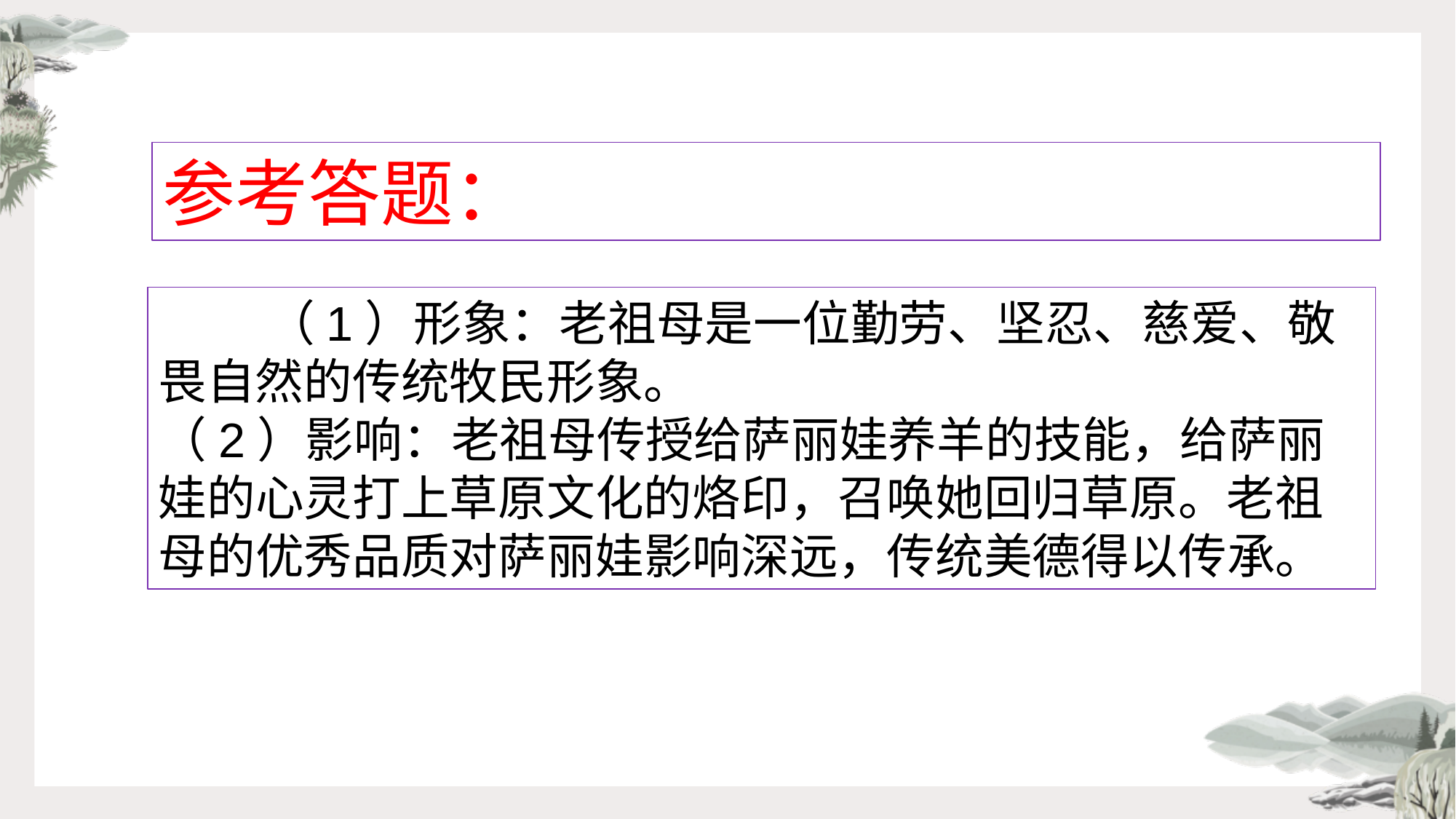

参考答题：
　　 （1）形象：老祖母是一位勤劳、坚忍、慈爱、敬畏自然的传统牧民形象。
（2）影响：老祖母传授给萨丽娃养羊的技能，给萨丽娃的心灵打上草原文化的烙印，召唤她回归草原。老祖母的优秀品质对萨丽娃影响深远，传统美德得以传承。